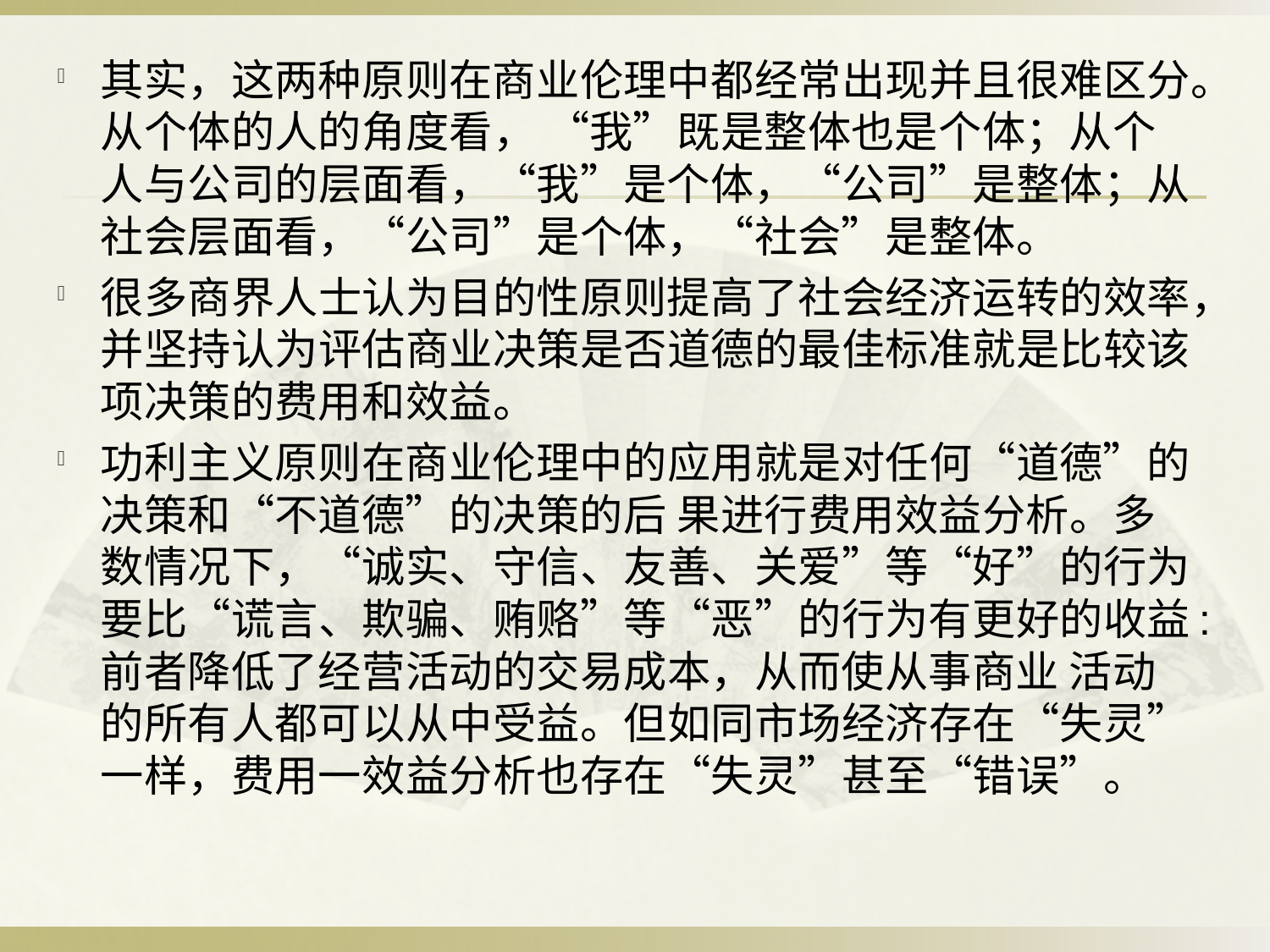

#
其实，这两种原则在商业伦理中都经常出现并且很难区分。从个体的人的角度看， “我”既是整体也是个体；从个人与公司的层面看，“我”是个体，“公司”是整体；从社会层面看，“公司”是个体，“社会”是整体。
很多商界人士认为目的性原则提高了社会经济运转的效率，并坚持认为评估商业决策是否道德的最佳标准就是比较该项决策的费用和效益。
功利主义原则在商业伦理中的应用就是对任何“道德”的决策和“不道德”的决策的后 果进行费用效益分析。多数情况下，“诚实、守信、友善、关爱”等“好”的行为要比“谎言、欺骗、贿赂”等“恶”的行为有更好的收益:前者降低了经营活动的交易成本，从而使从事商业 活动的所有人都可以从中受益。但如同市场经济存在“失灵”一样，费用一效益分析也存在“失灵”甚至“错误”。